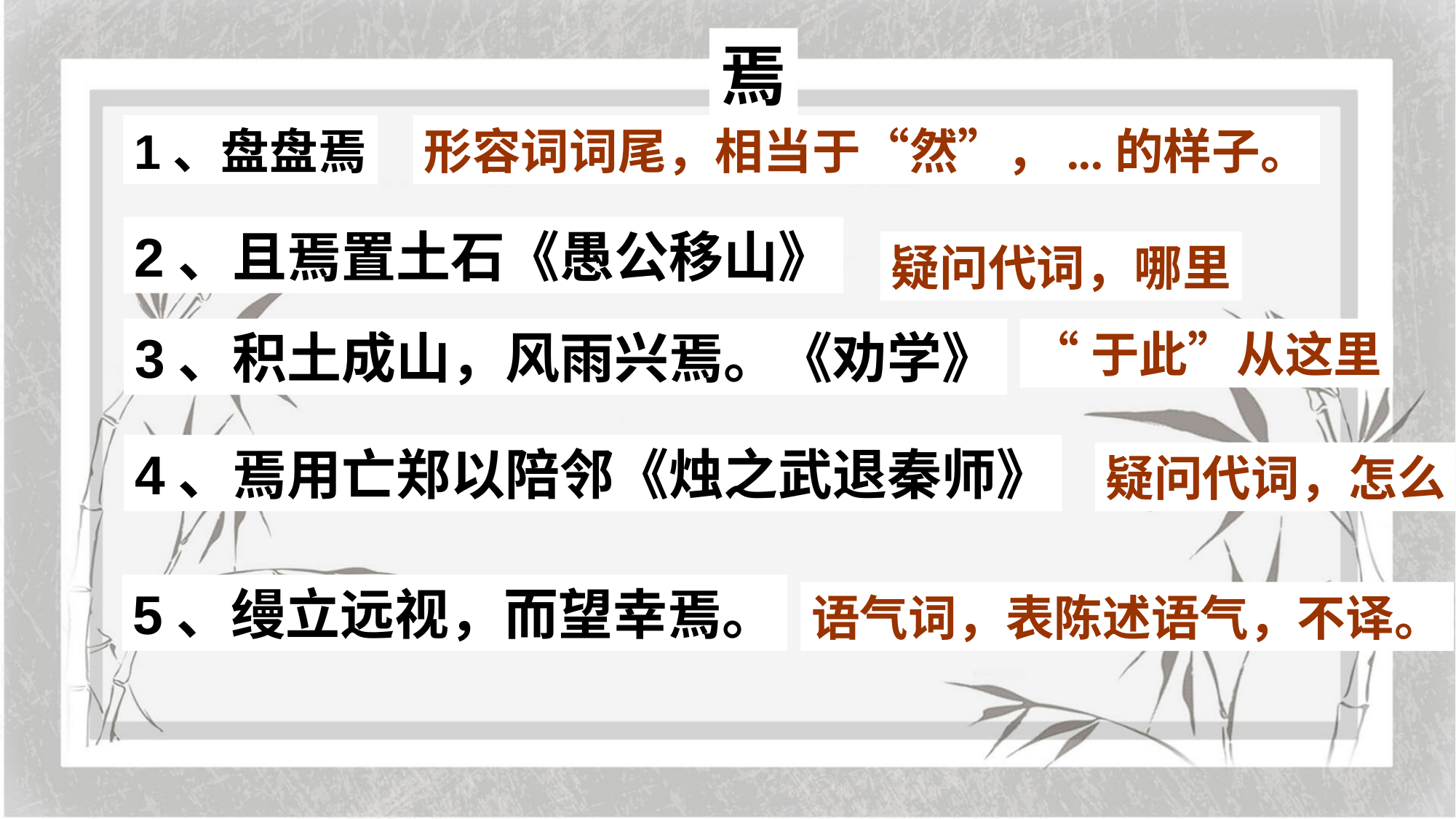

焉
形容词词尾，相当于“然”，...的样子。
1、盘盘焉
2、且焉置土石《愚公移山》
疑问代词，哪里
3、积土成山，风雨兴焉。《劝学》
“于此”从这里
4、焉用亡郑以陪邻《烛之武退秦师》
疑问代词，怎么
5、缦立远视，而望幸焉。
语气词，表陈述语气，不译。